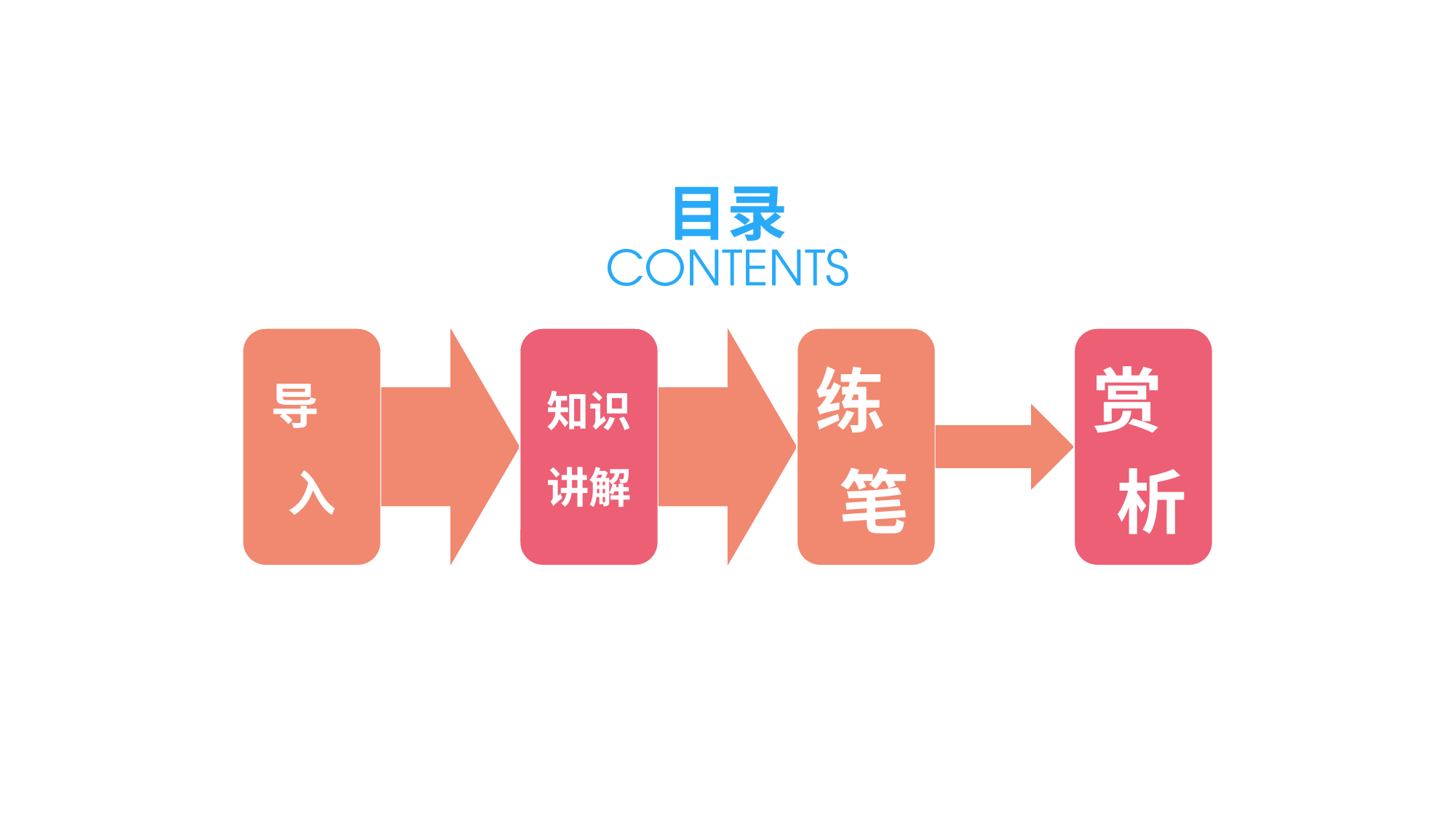

目录
CONTENTS
导
入
知识
讲解
练    笔
赏    析
2